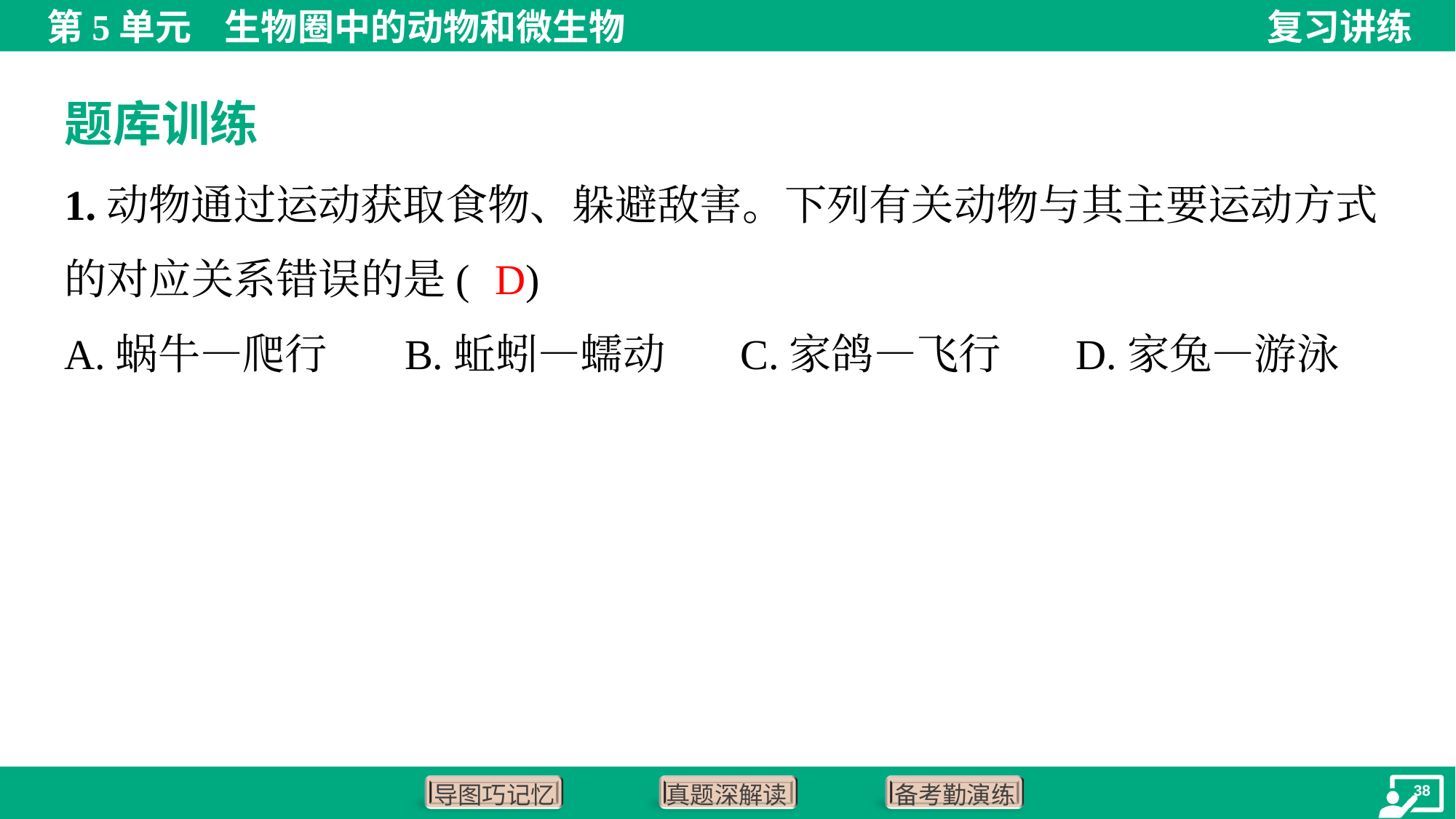

题库训练
1.动物通过运动获取食物、躲避敌害。下列有关动物与其主要运动方式
的对应关系错误的是(     )
D
A.蜗牛—爬行	B.蚯蚓—蠕动	C.家鸽—飞行	D.家兔—游泳